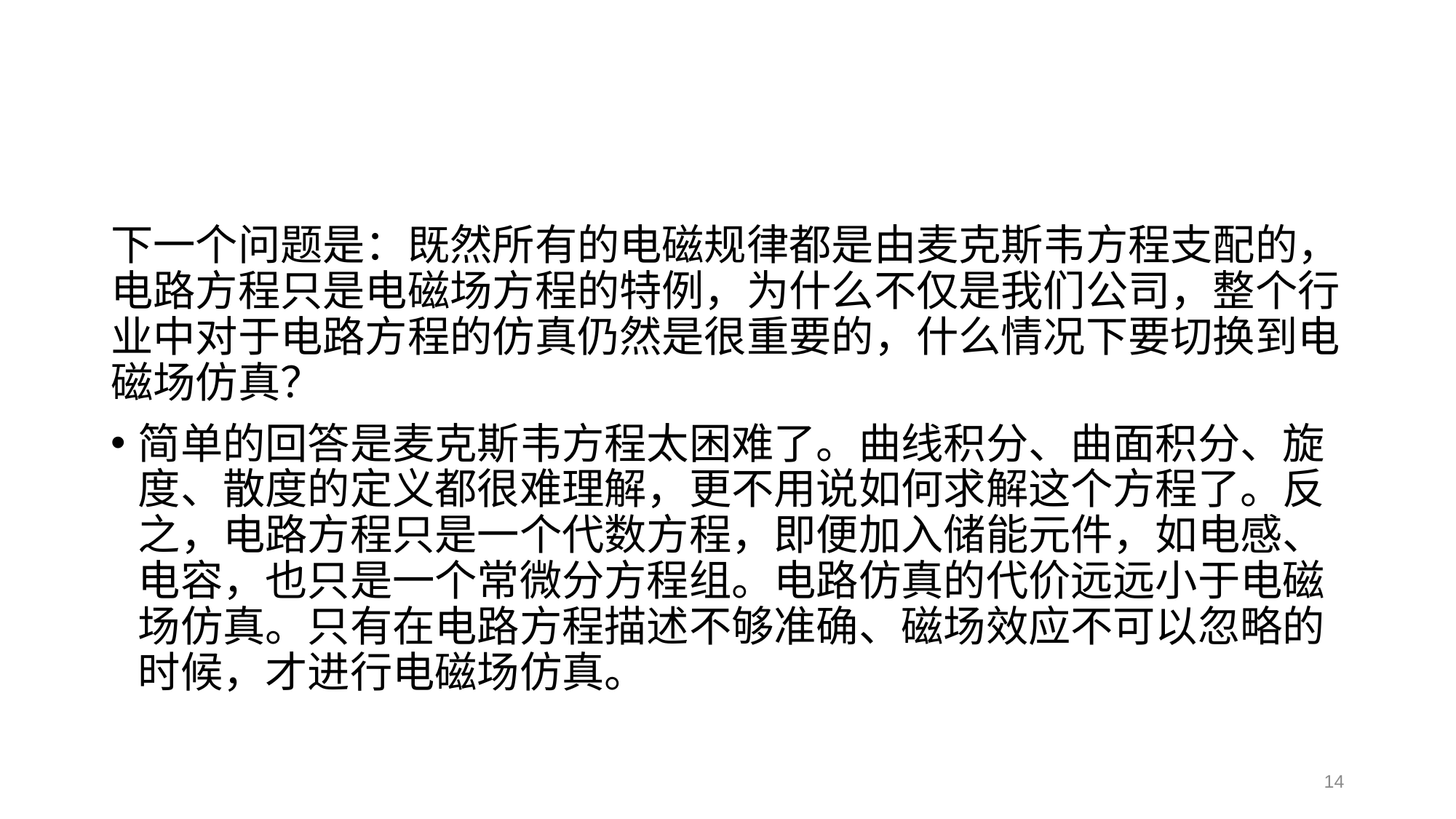

#
下一个问题是：既然所有的电磁规律都是由麦克斯韦方程支配的，电路方程只是电磁场方程的特例，为什么不仅是我们公司，整个行业中对于电路方程的仿真仍然是很重要的，什么情况下要切换到电磁场仿真？
简单的回答是麦克斯韦方程太困难了。曲线积分、曲面积分、旋度、散度的定义都很难理解，更不用说如何求解这个方程了。反之，电路方程只是一个代数方程，即便加入储能元件，如电感、电容，也只是一个常微分方程组。电路仿真的代价远远小于电磁场仿真。只有在电路方程描述不够准确、磁场效应不可以忽略的时候，才进行电磁场仿真。
14